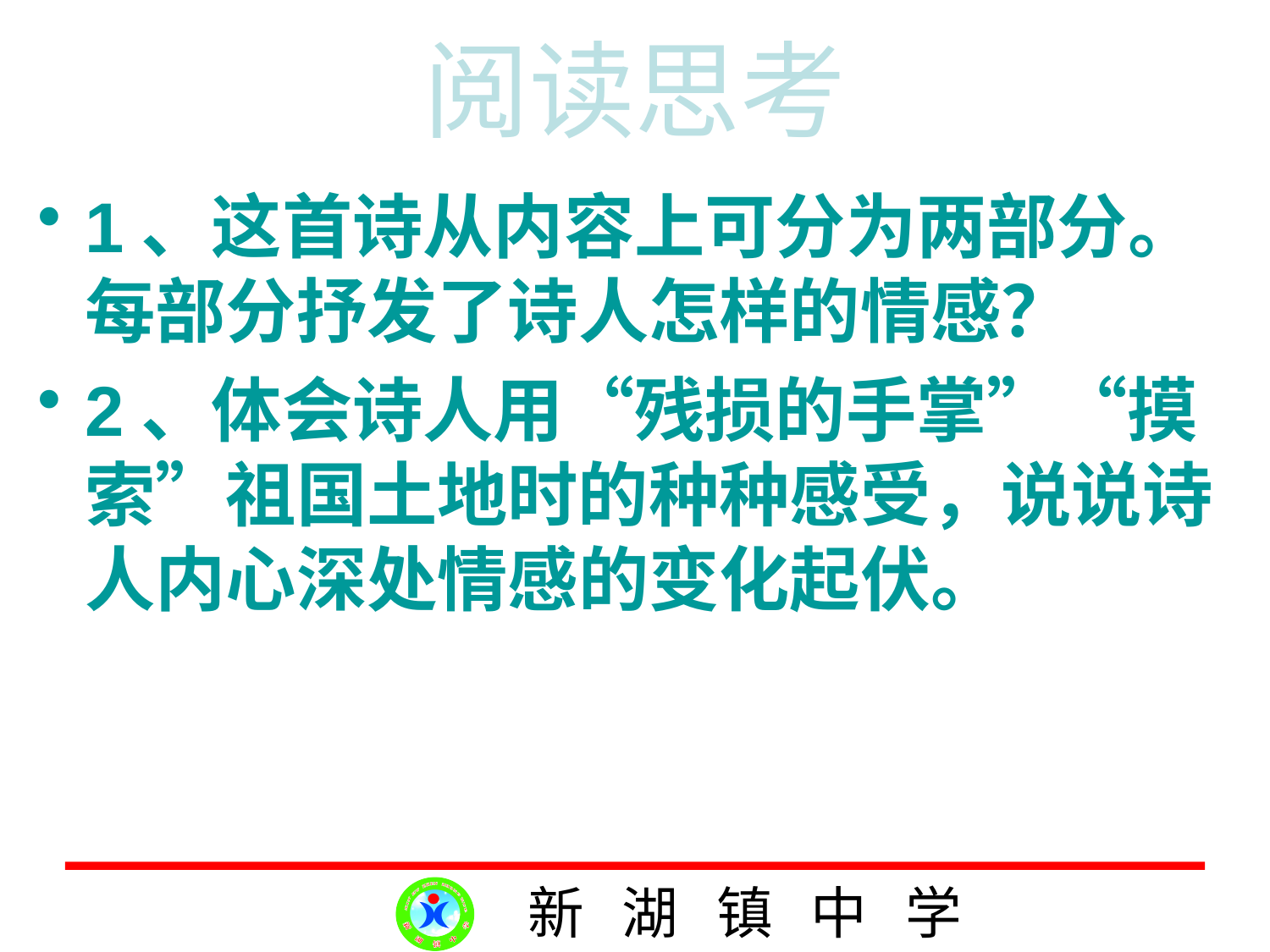

# 阅读思考
1、这首诗从内容上可分为两部分。每部分抒发了诗人怎样的情感？
2、体会诗人用“残损的手掌”“摸索”祖国土地时的种种感受，说说诗人内心深处情感的变化起伏。